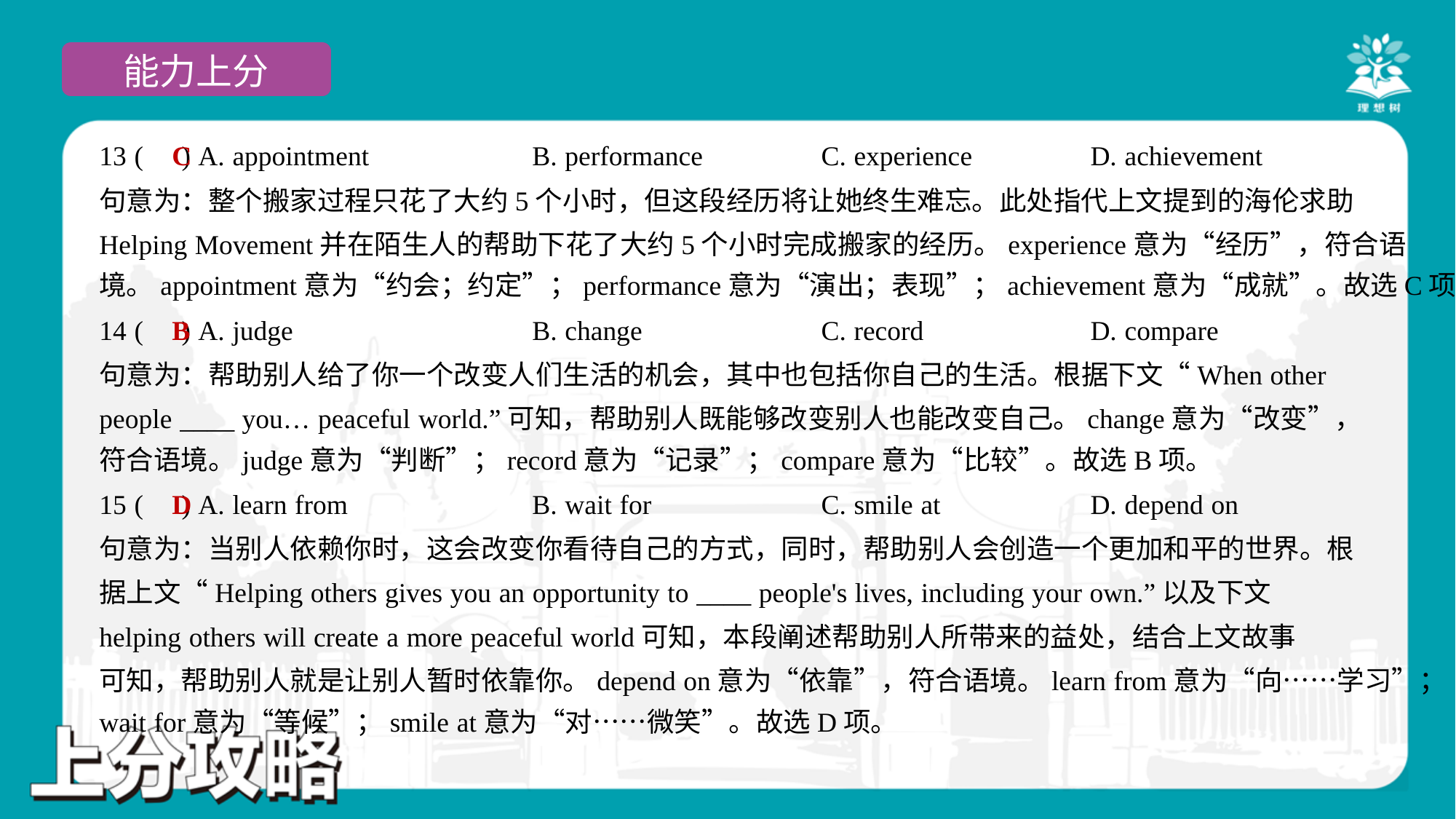

C
13 (     ) A. appointment	B. performance	C. experience	D. achievement
句意为：整个搬家过程只花了大约5个小时，但这段经历将让她终生难忘。此处指代上文提到的海伦求助
Helping Movement并在陌生人的帮助下花了大约5个小时完成搬家的经历。experience意为“经历”，符合语
境。appointment意为“约会；约定”；performance意为“演出；表现”；achievement意为“成就”。故选C项。
B
14 (     ) A. judge	B. change	C. record	D. compare
句意为：帮助别人给了你一个改变人们生活的机会，其中也包括你自己的生活。根据下文“When other
people ____ you… peaceful world.”可知，帮助别人既能够改变别人也能改变自己。change意为“改变”，
符合语境。judge意为“判断”；record意为“记录”；compare意为“比较”。故选B项。
D
15 (     ) A. learn from	B. wait for	C. smile at	D. depend on
句意为：当别人依赖你时，这会改变你看待自己的方式，同时，帮助别人会创造一个更加和平的世界。根
据上文“Helping others gives you an opportunity to ____ people's lives, including your own.”以及下文
helping others will create a more peaceful world可知，本段阐述帮助别人所带来的益处，结合上文故事
可知，帮助别人就是让别人暂时依靠你。depend on意为“依靠”，符合语境。learn from意为“向……学习”；
wait for意为“等候”；smile at意为“对……微笑”。故选D项。